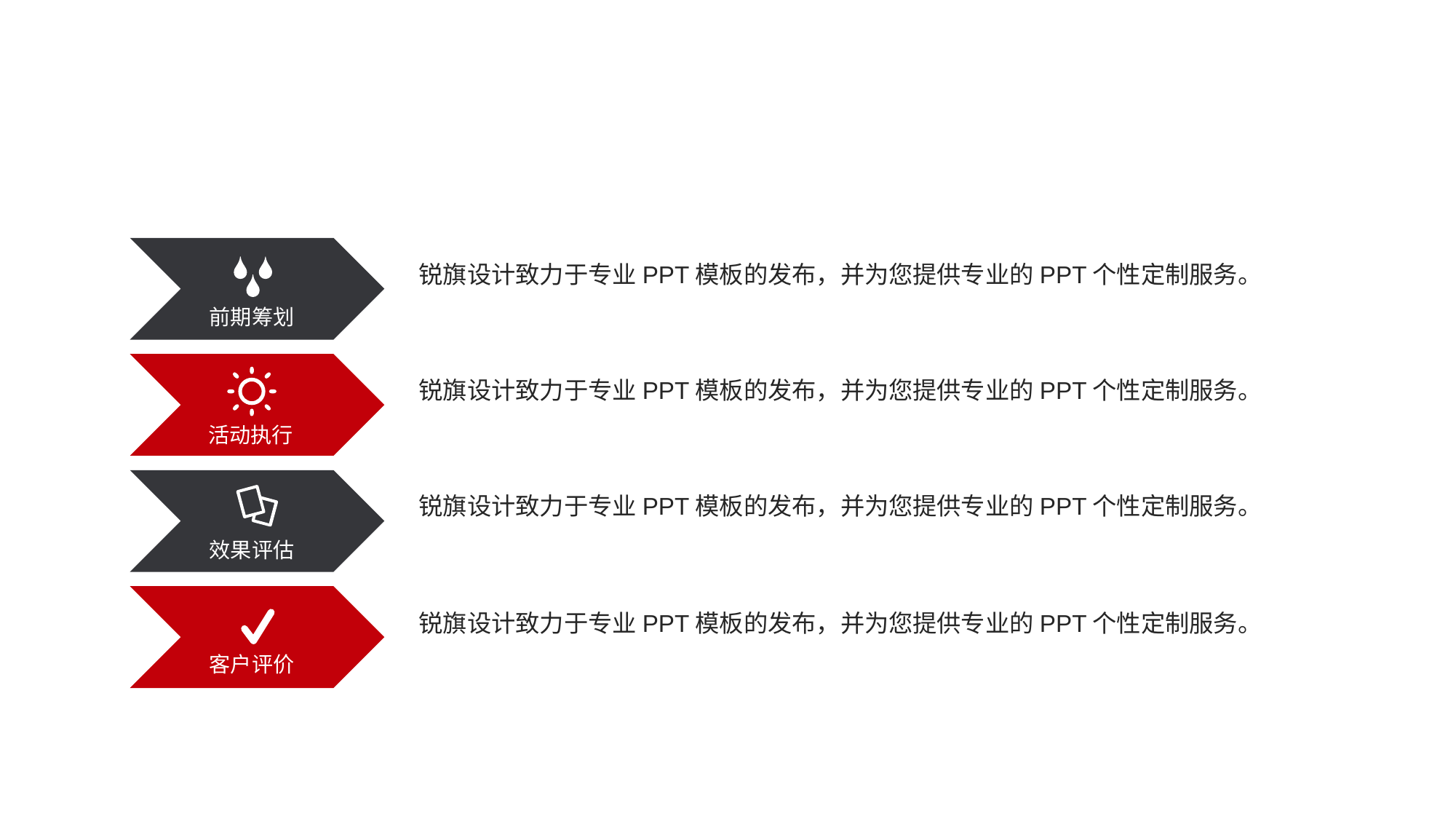

锐旗设计致力于专业PPT模板的发布，并为您提供专业的PPT个性定制服务。

前期筹划

锐旗设计致力于专业PPT模板的发布，并为您提供专业的PPT个性定制服务。
活动执行

锐旗设计致力于专业PPT模板的发布，并为您提供专业的PPT个性定制服务。

效果评估

锐旗设计致力于专业PPT模板的发布，并为您提供专业的PPT个性定制服务。

客户评价